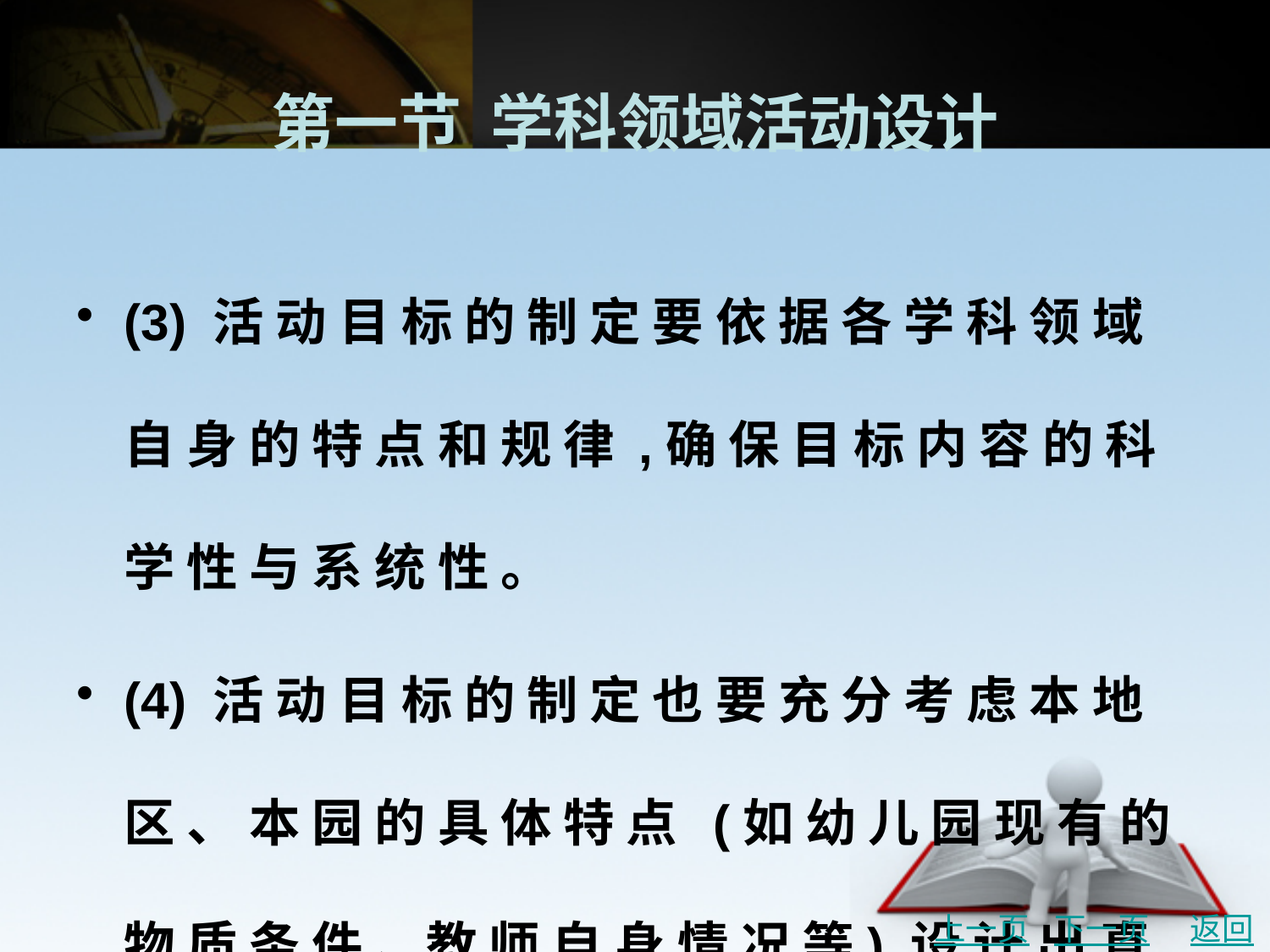

# 第一节  学科领域活动设计
(3) 活 动 目 标 的 制 定 要 依 据 各 学 科 领 域 自 身 的 特 点 和 规 律 ,确 保 目 标 内 容 的 科 学 性 与 系 统 性 。
(4) 活 动 目 标 的 制 定 也 要 充 分 考 虑 本 地 区 、 本 园 的 具 体 特 点  (如 幼 儿 园 现 有 的 物 质 条 件 、教 师 自 身 情 况 等),设 计 出 真 正 适 合 本 地 区 、本 园 、本 班 幼 儿 发 展 的 活 动 目 标 。

上一页
下一页
返回